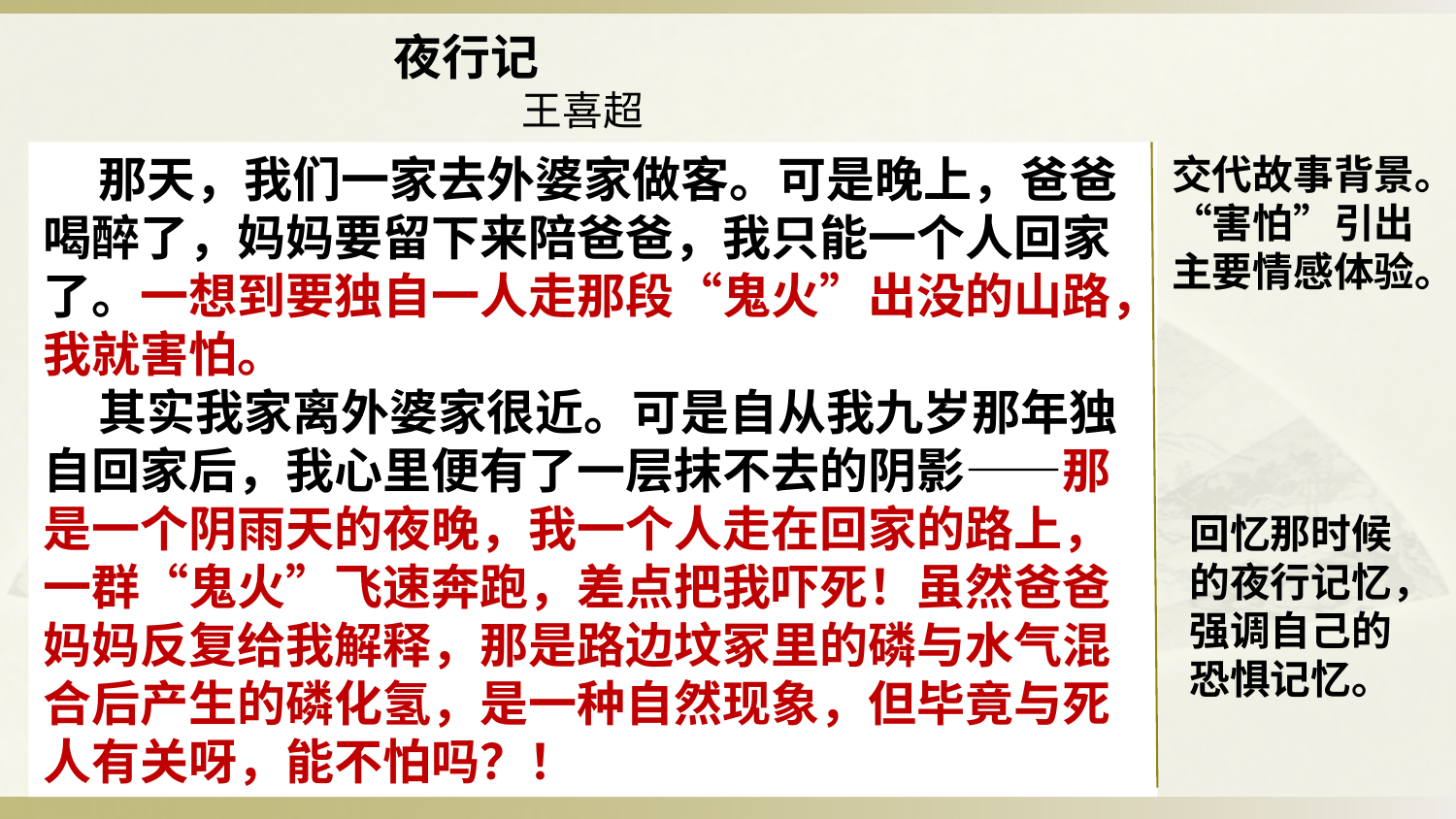

夜行记
   王喜超
    那天，我们一家去外婆家做客。可是晚上，爸爸喝醉了，妈妈要留下来陪爸爸，我只能一个人回家了。一想到要独自一人走那段“鬼火”出没的山路，我就害怕。
    其实我家离外婆家很近。可是自从我九岁那年独自回家后，我心里便有了一层抹不去的阴影——那是一个阴雨天的夜晚，我一个人走在回家的路上，一群“鬼火”飞速奔跑，差点把我吓死！虽然爸爸妈妈反复给我解释，那是路边坟冢里的磷与水气混合后产生的磷化氢，是一种自然现象，但毕竟与死人有关呀，能不怕吗？！
交代故事背景。“害怕”引出主要情感体验。
回忆那时候的夜行记忆，强调自己的恐惧记忆。